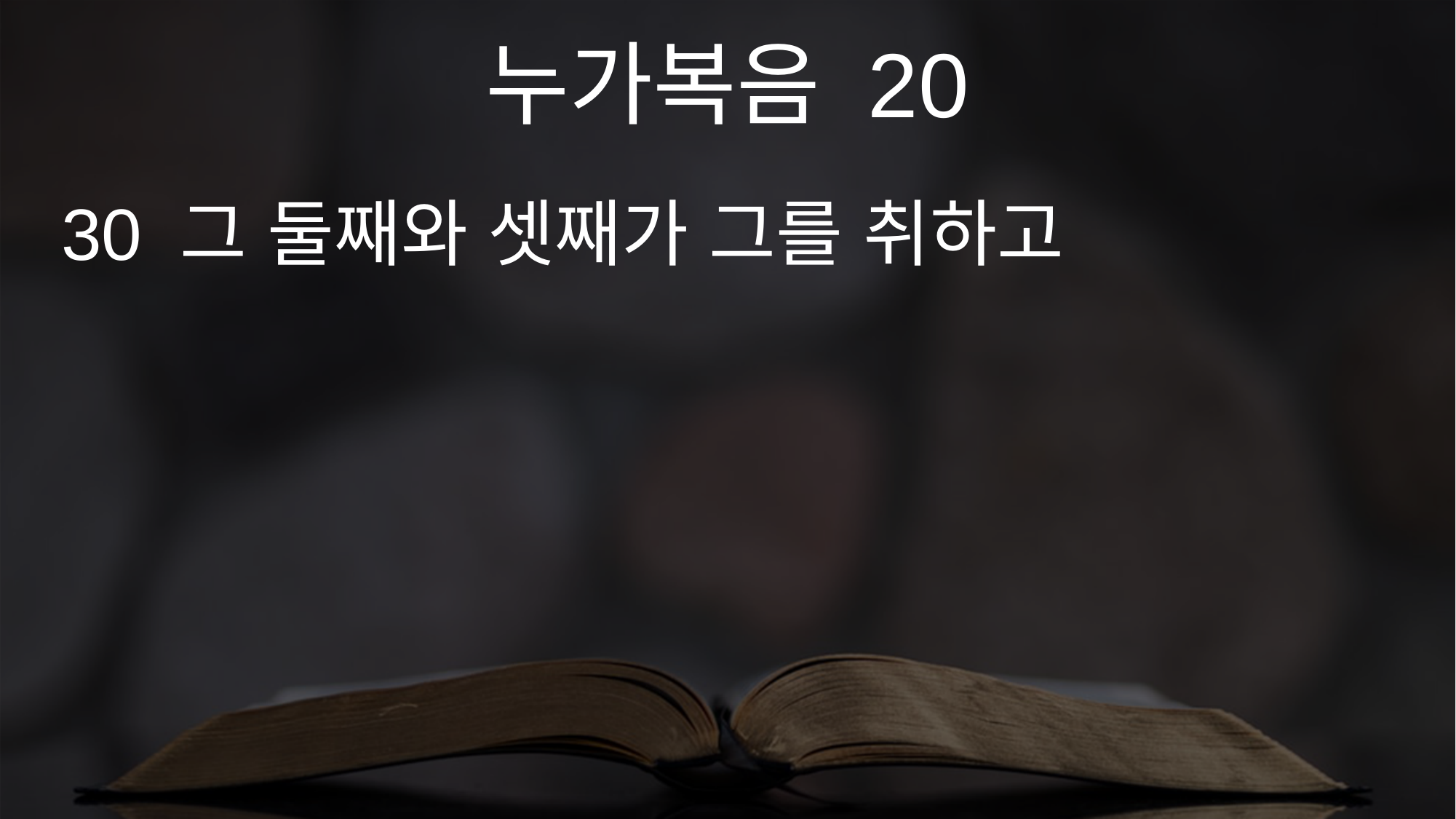

누가복음 20
30 그 둘째와 셋째가 그를 취하고